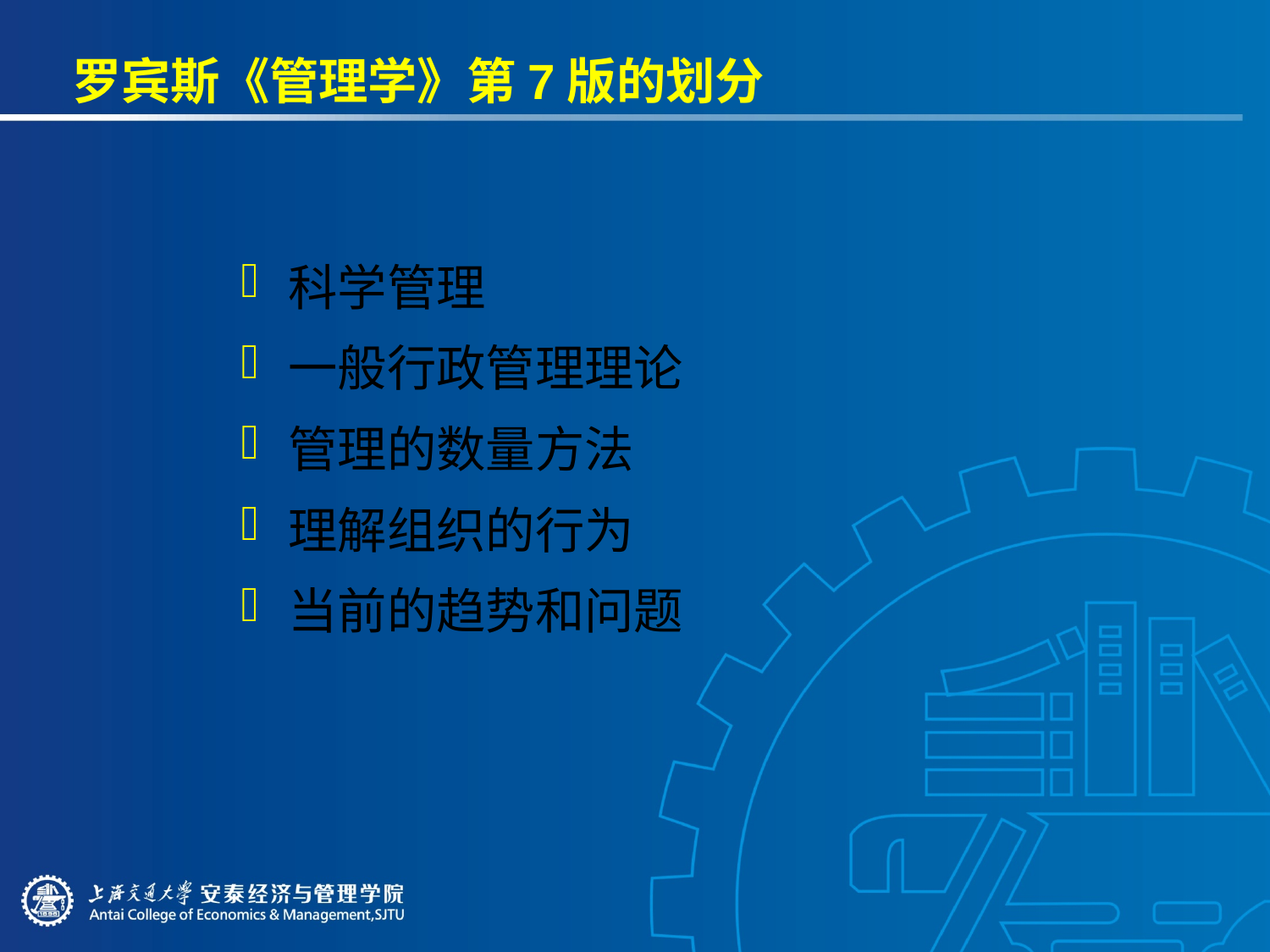

# 罗宾斯《管理学》第7版的划分
科学管理
一般行政管理理论
管理的数量方法
理解组织的行为
当前的趋势和问题